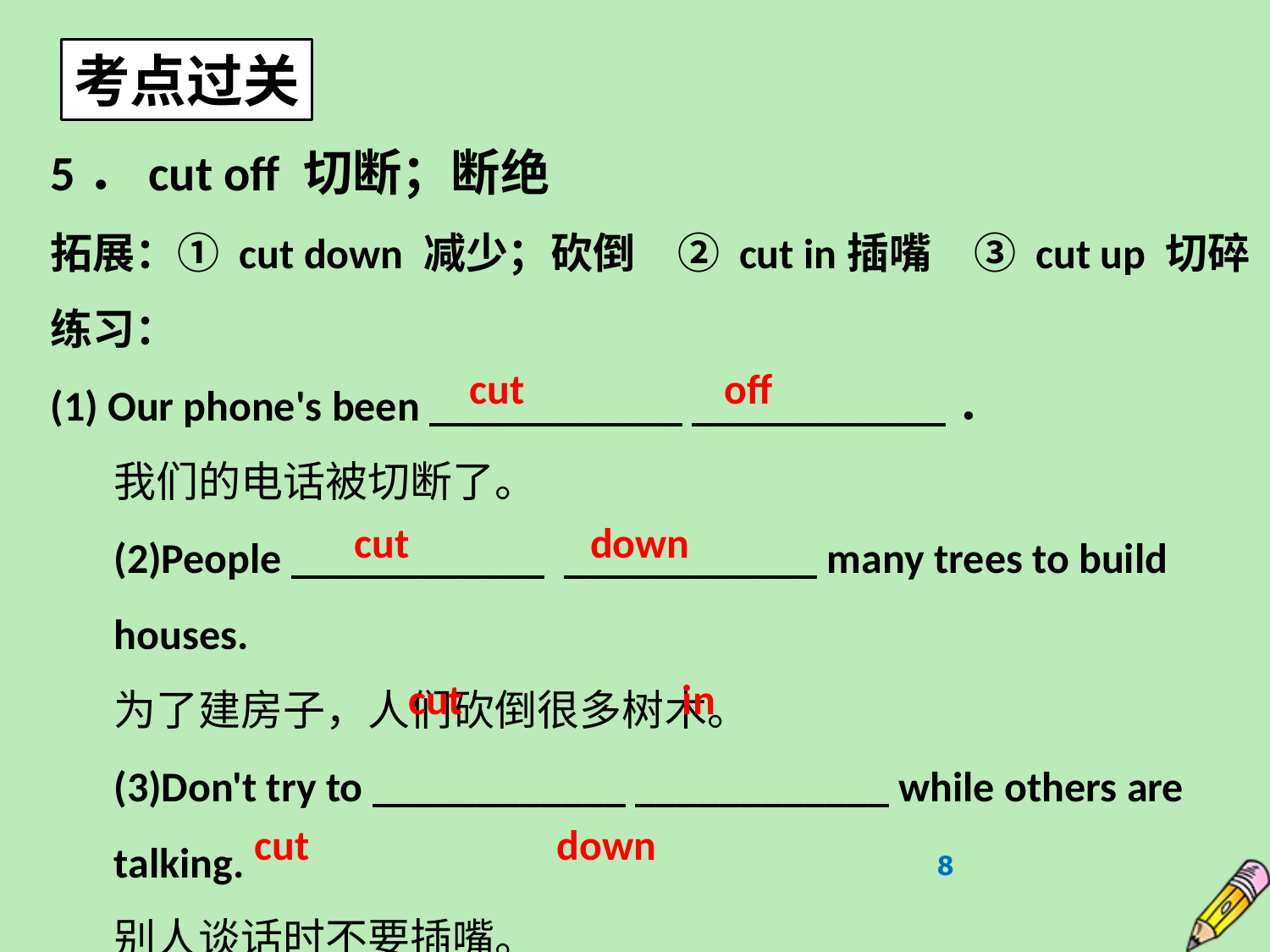

考点过关
5．cut off 切断；断绝
拓展：① cut down 减少；砍倒　② cut in插嘴　③ cut up 切碎
练习：
(1) Our phone's been ____________ ____________．
我们的电话被切断了。
(2)People ____________  ____________ many trees to build houses.
为了建房子，人们砍倒很多树木。
(3)Don't try to ____________ ____________ while others are talking.
别人谈话时不要插嘴。
(4)They____________ ____________ unnecessary cost.
他们削减了不必要的成本。
cut                     off
cut                   down
cut                       in
cut                          down
8